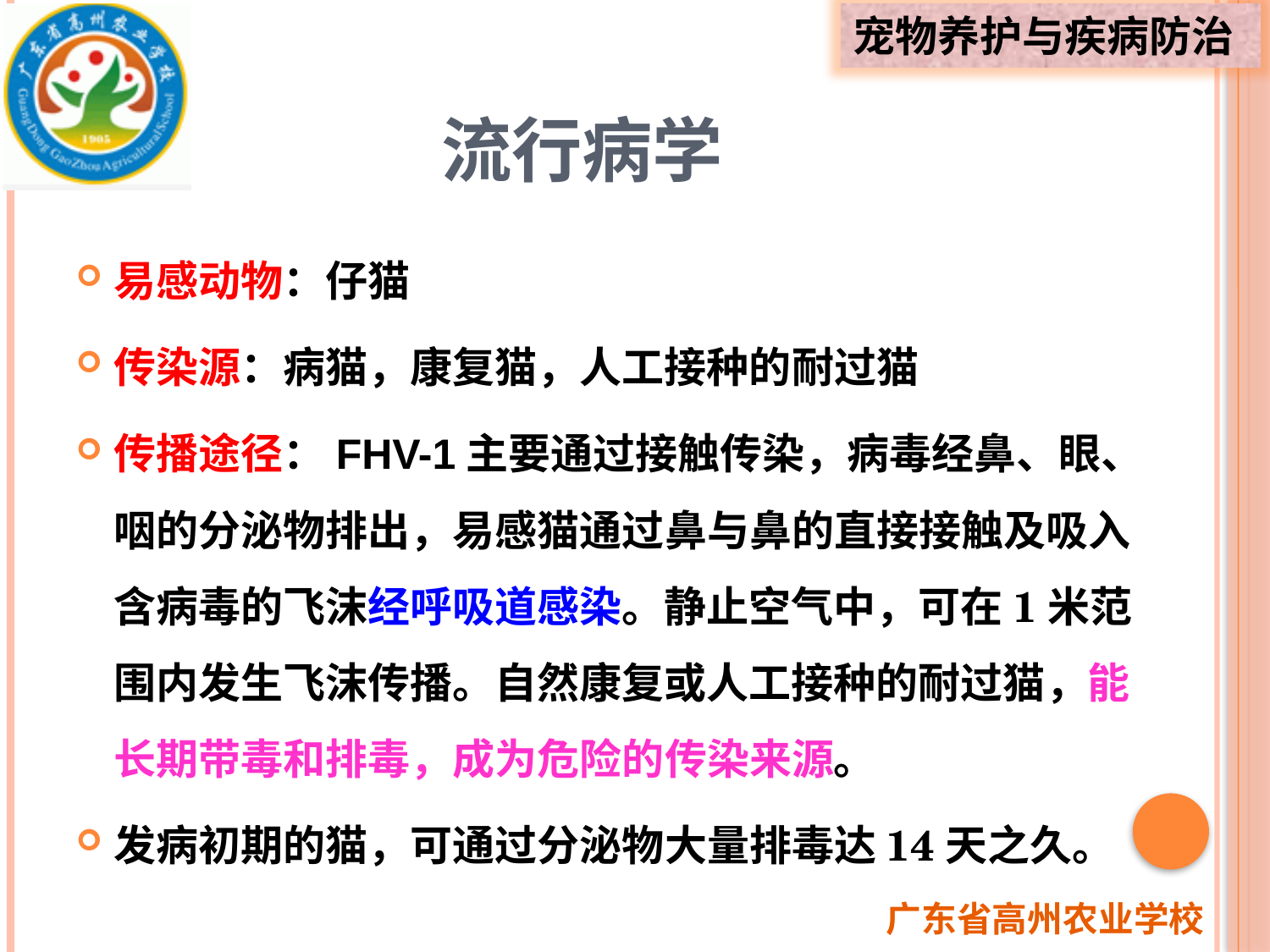

# 流行病学
易感动物：仔猫
传染源：病猫，康复猫，人工接种的耐过猫
传播途径：FHV-1主要通过接触传染，病毒经鼻、眼、咽的分泌物排出，易感猫通过鼻与鼻的直接接触及吸入含病毒的飞沫经呼吸道感染。静止空气中，可在1米范围内发生飞沫传播。自然康复或人工接种的耐过猫，能长期带毒和排毒，成为危险的传染来源。
发病初期的猫，可通过分泌物大量排毒达14天之久。